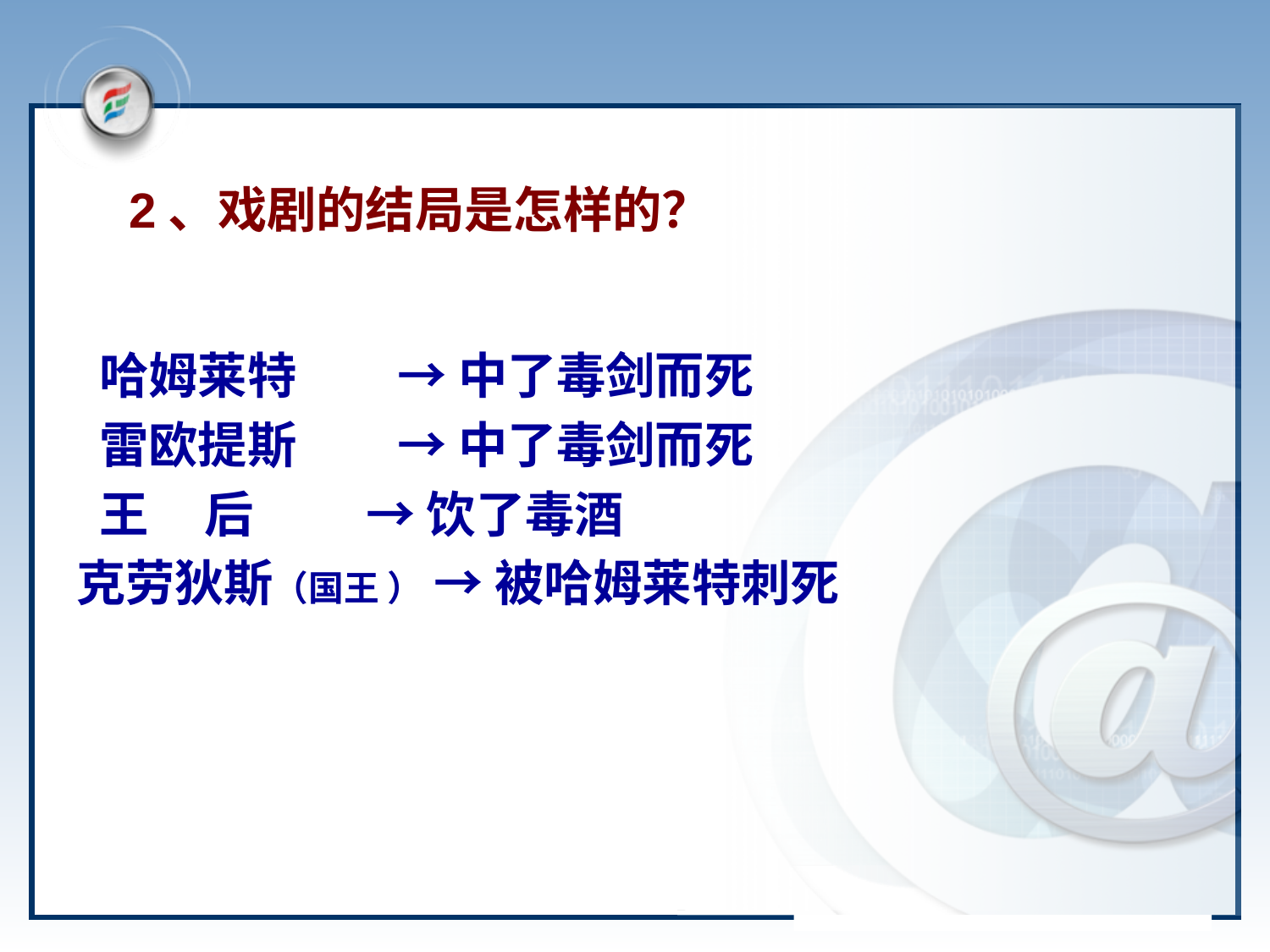

# 2、戏剧的结局是怎样的？
 哈姆莱特         → 中了毒剑而死
 雷欧提斯         → 中了毒剑而死
 王     后          → 饮了毒酒
克劳狄斯（国王 ） → 被哈姆莱特刺死